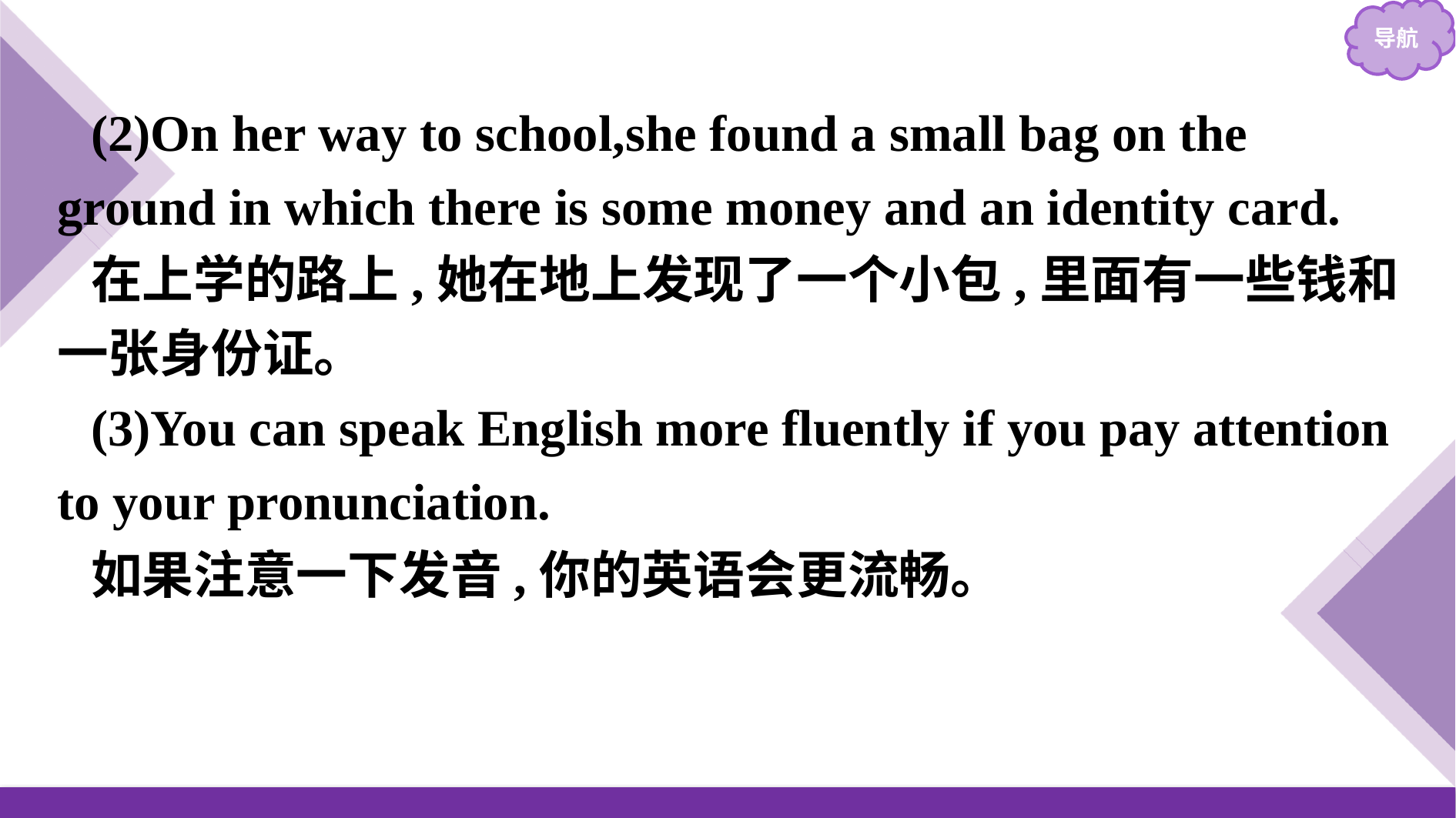

(2)On her way to school,she found a small bag on the ground in which there is some money and an identity card.
在上学的路上,她在地上发现了一个小包,里面有一些钱和一张身份证。
(3)You can speak English more fluently if you pay attention to your pronunciation.
如果注意一下发音,你的英语会更流畅。